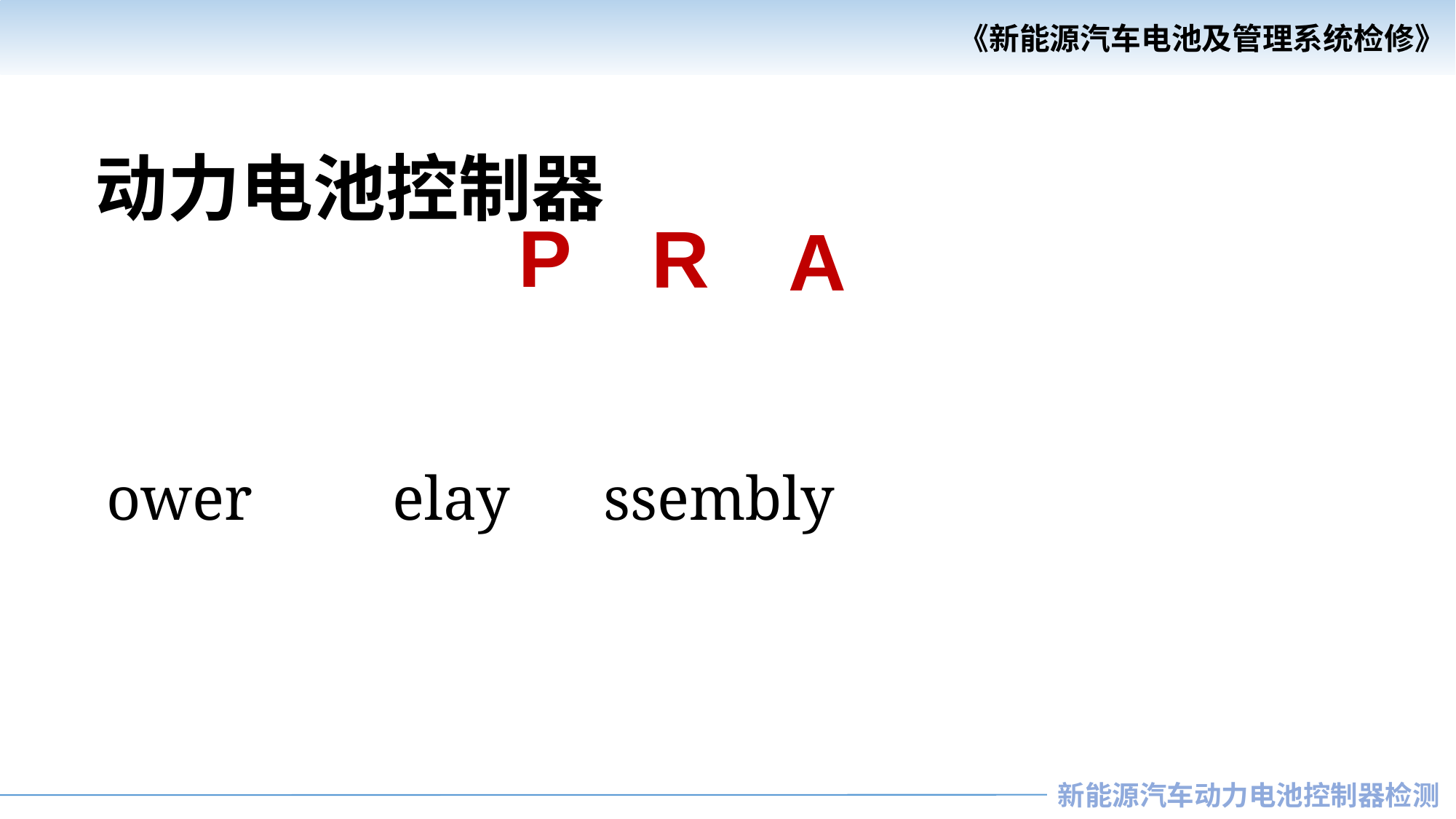

动力电池控制器
P
R
A
  ower         elay      ssembly